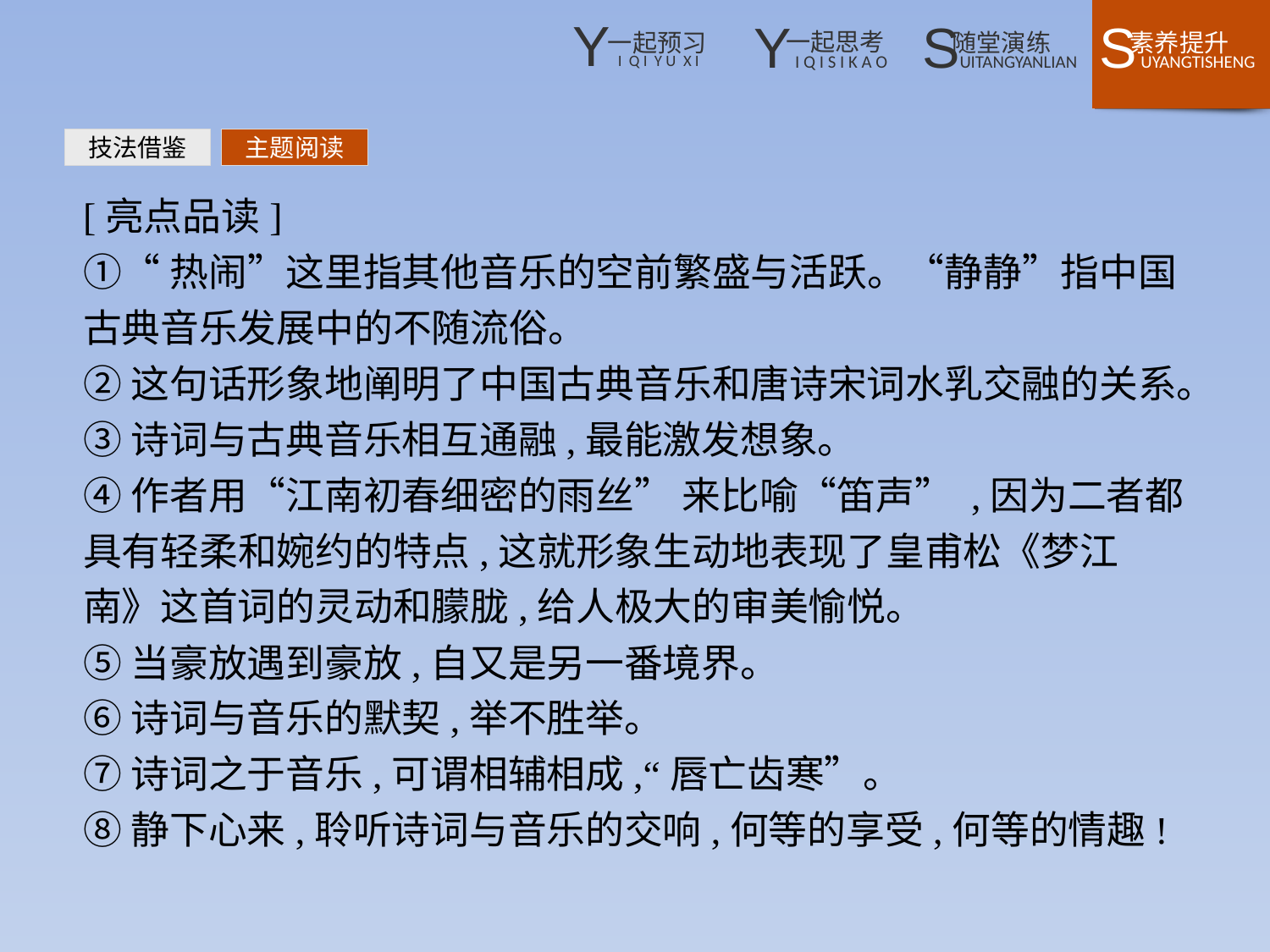

技法借鉴
主题阅读
[亮点品读]
①“热闹”这里指其他音乐的空前繁盛与活跃。“静静”指中国古典音乐发展中的不随流俗。
②这句话形象地阐明了中国古典音乐和唐诗宋词水乳交融的关系。
③诗词与古典音乐相互通融,最能激发想象。
④作者用“江南初春细密的雨丝” 来比喻“笛声” ,因为二者都具有轻柔和婉约的特点,这就形象生动地表现了皇甫松《梦江南》这首词的灵动和朦胧,给人极大的审美愉悦。
⑤当豪放遇到豪放,自又是另一番境界。
⑥诗词与音乐的默契,举不胜举。
⑦诗词之于音乐,可谓相辅相成,“唇亡齿寒”。
⑧静下心来,聆听诗词与音乐的交响,何等的享受,何等的情趣!